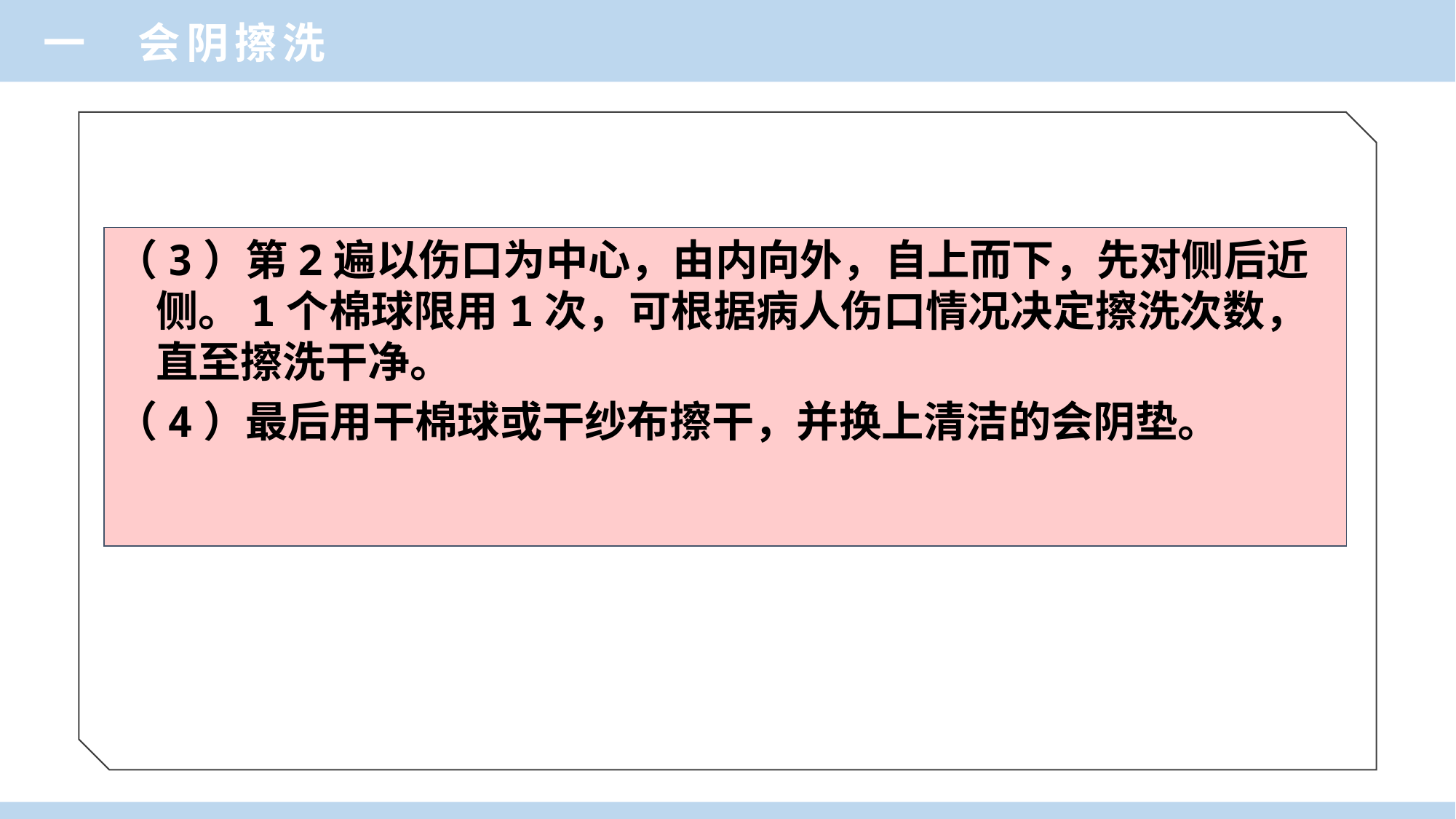

一   会阴擦洗

（3）第2遍以伤口为中心，由内向外，自上而下，先对侧后近侧。1个棉球限用1次，可根据病人伤口情况决定擦洗次数，直至擦洗干净。
（4）最后用干棉球或干纱布擦干，并换上清洁的会阴垫。